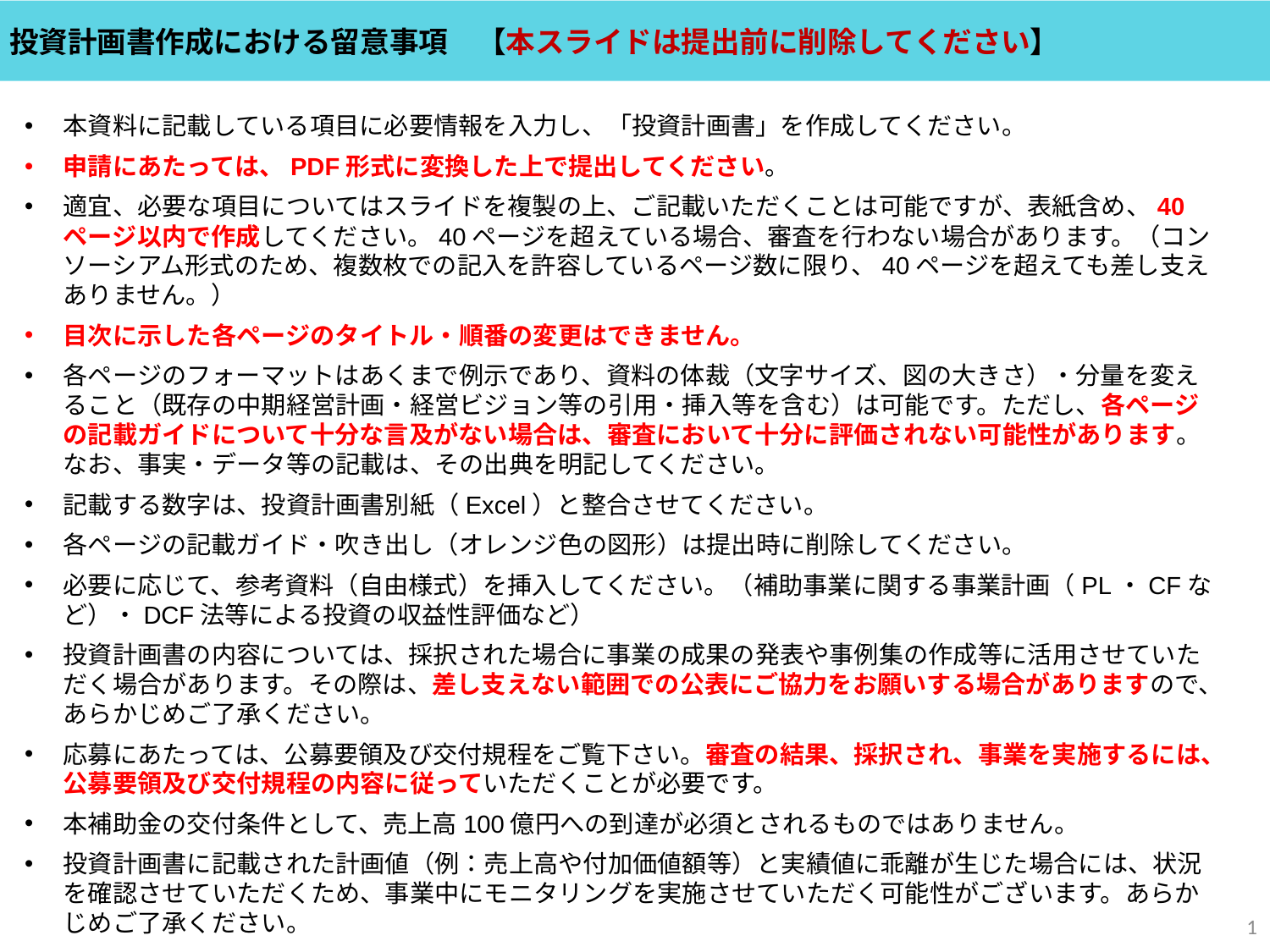

投資計画書作成における留意事項　【本スライドは提出前に削除してください】
本資料に記載している項目に必要情報を入力し、「投資計画書」を作成してください。
申請にあたっては、PDF形式に変換した上で提出してください。
適宜、必要な項目についてはスライドを複製の上、ご記載いただくことは可能ですが、表紙含め、40ページ以内で作成してください。40ページを超えている場合、審査を行わない場合があります。（コンソーシアム形式のため、複数枚での記入を許容しているページ数に限り、40ページを超えても差し支えありません。）
目次に示した各ページのタイトル・順番の変更はできません。
各ページのフォーマットはあくまで例示であり、資料の体裁（文字サイズ、図の大きさ）・分量を変えること（既存の中期経営計画・経営ビジョン等の引用・挿入等を含む）は可能です。ただし、各ページの記載ガイドについて十分な言及がない場合は、審査において十分に評価されない可能性があります。なお、事実・データ等の記載は、その出典を明記してください。
記載する数字は、投資計画書別紙（Excel）と整合させてください。
各ページの記載ガイド・吹き出し（オレンジ色の図形）は提出時に削除してください。
必要に応じて、参考資料（自由様式）を挿入してください。（補助事業に関する事業計画（PL・CFなど）・DCF法等による投資の収益性評価など）
投資計画書の内容については、採択された場合に事業の成果の発表や事例集の作成等に活用させていただく場合があります。その際は、差し支えない範囲での公表にご協力をお願いする場合がありますので、あらかじめご了承ください。
応募にあたっては、公募要領及び交付規程をご覧下さい。審査の結果、採択され、事業を実施するには、公募要領及び交付規程の内容に従っていただくことが必要です。
本補助金の交付条件として、売上高100億円への到達が必須とされるものではありません。
投資計画書に記載された計画値（例：売上高や付加価値額等）と実績値に乖離が生じた場合には、状況を確認させていただくため、事業中にモニタリングを実施させていただく可能性がございます。あらかじめご了承ください。

1